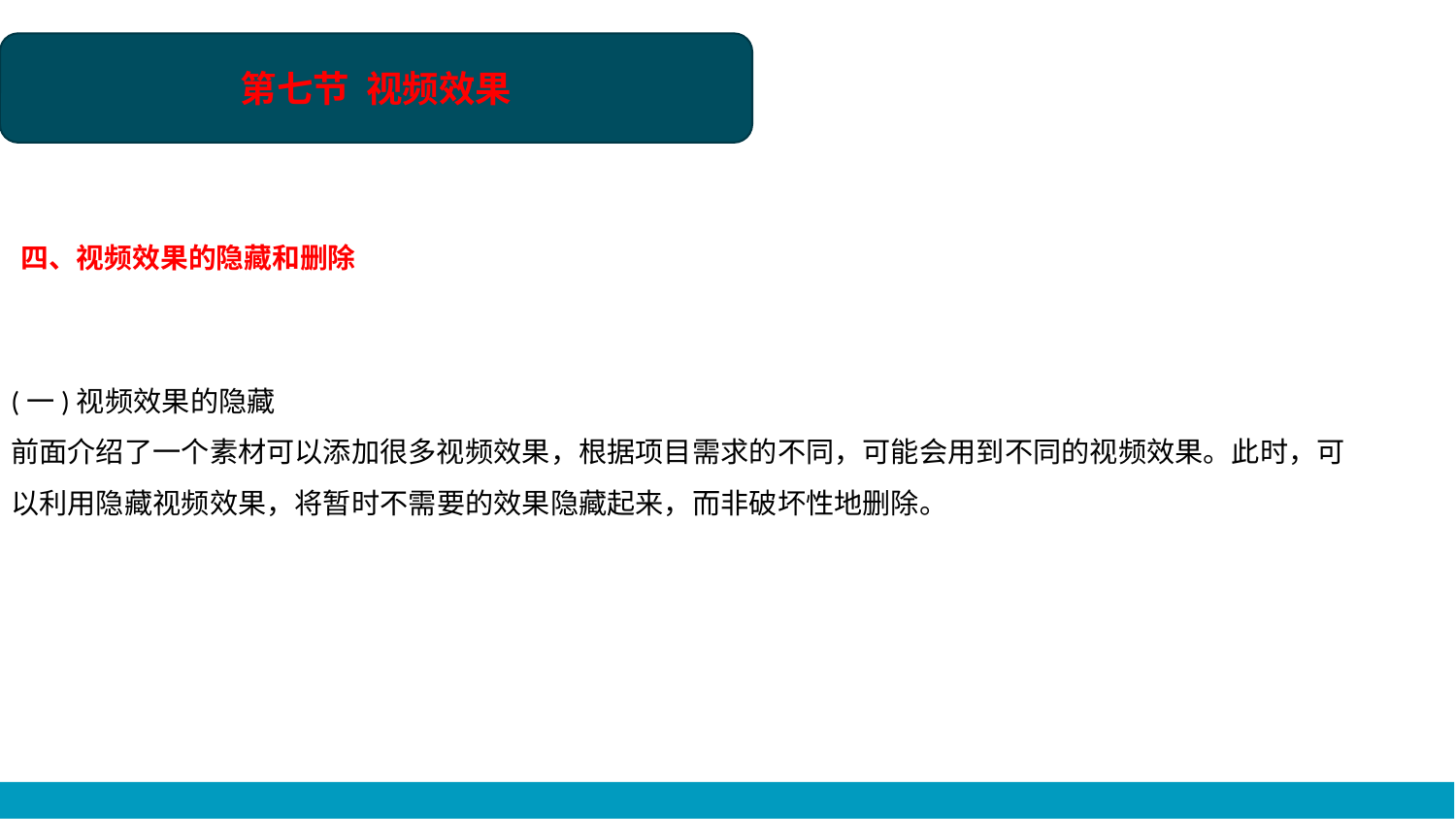

第七节  视频效果
四、视频效果的隐藏和删除
(一)视频效果的隐藏
前面介绍了一个素材可以添加很多视频效果，根据项目需求的不同，可能会用到不同的视频效果。此时，可以利用隐藏视频效果，将暂时不需要的效果隐藏起来，而非破坏性地删除。